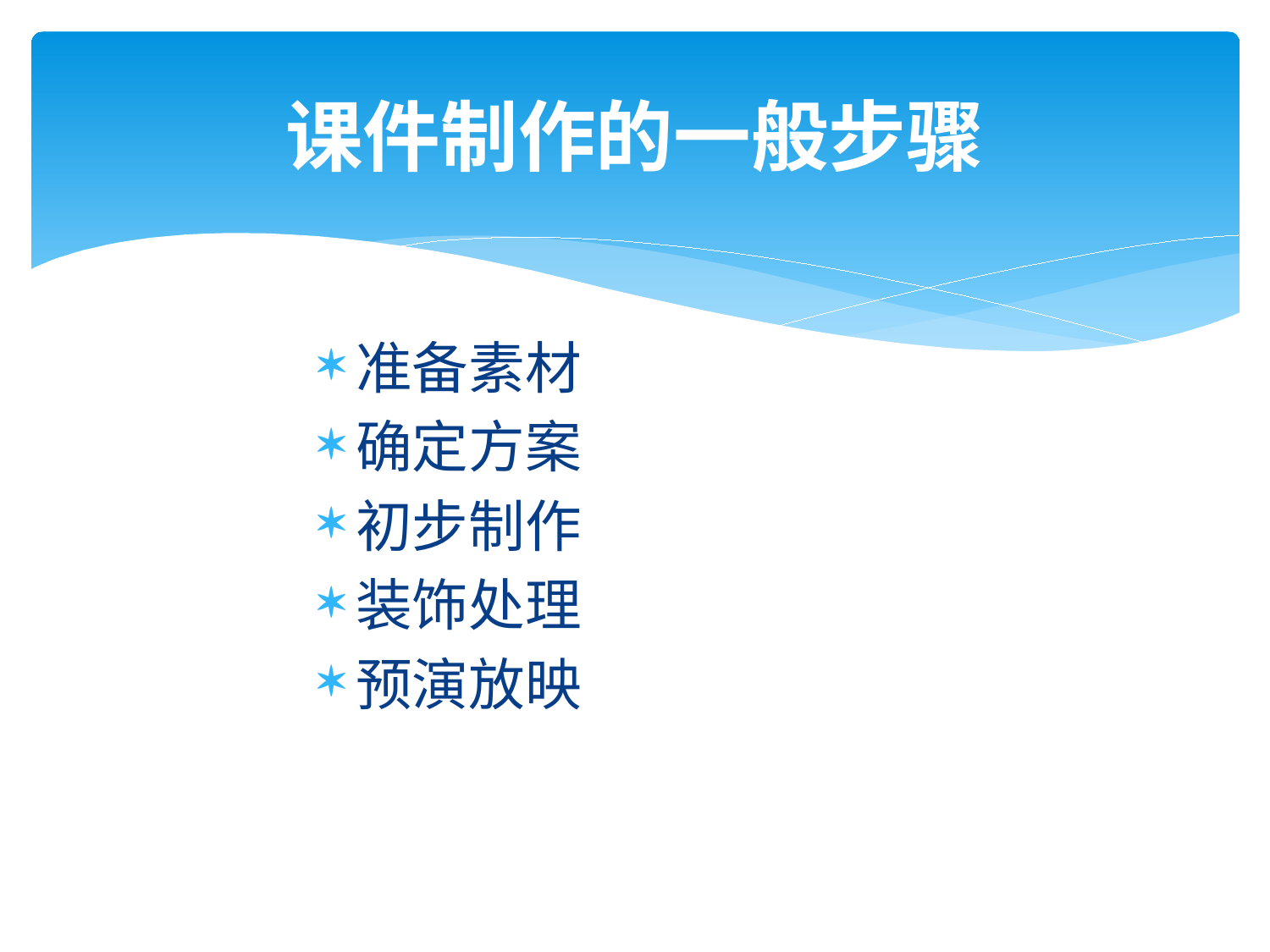

# 课件制作的一般步骤
准备素材
确定方案
初步制作
装饰处理
预演放映